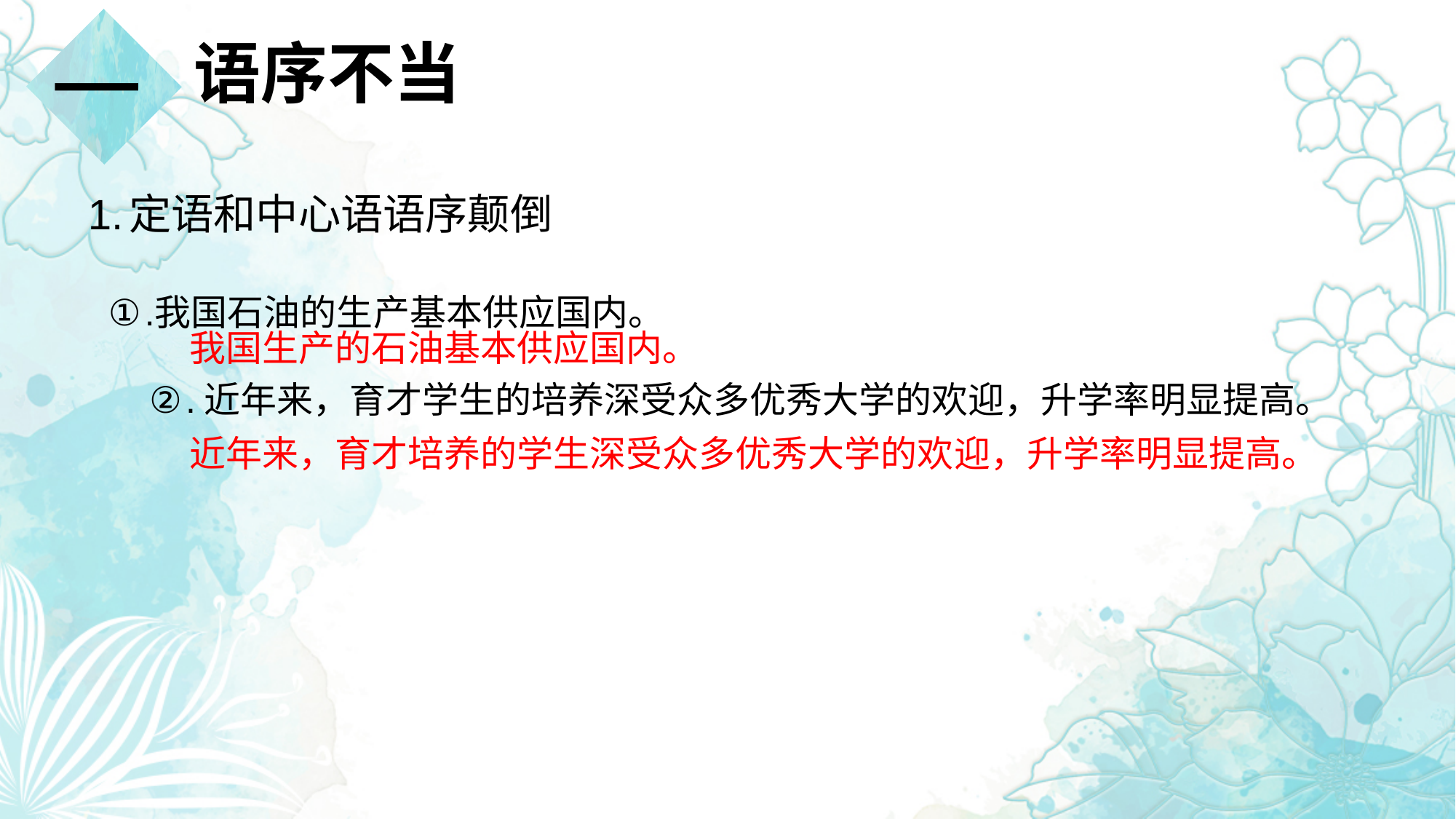

一
语序不当

定语和中心语语序颠倒

我国石油的生产基本供应国内。

近年来，育才学生的培养深受众多优秀大学的欢迎，升学率明显提高。

我国生产的石油基本供应国内。
近年来，育才培养的学生深受众多优秀大学的欢迎，升学率明显提高。